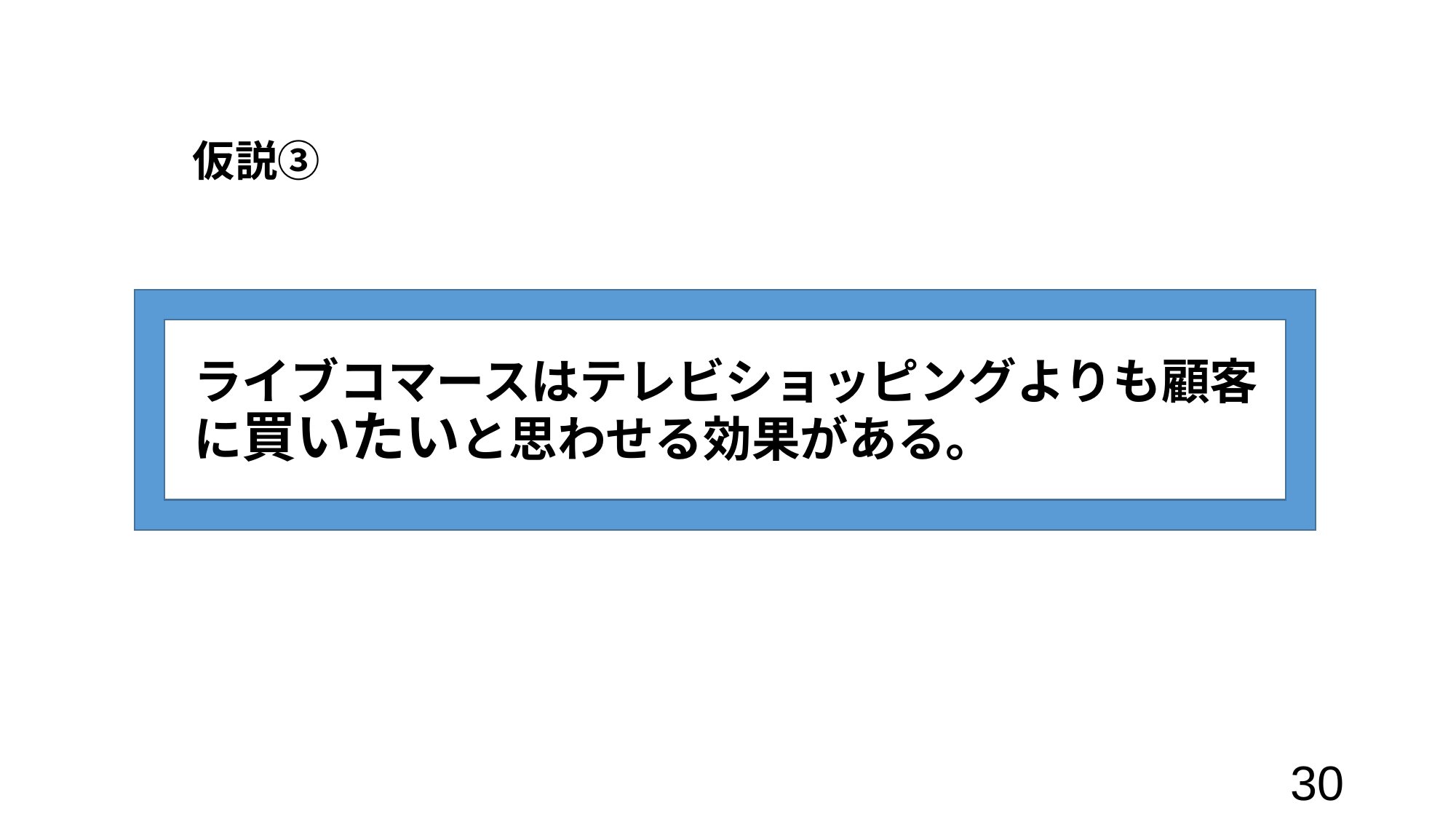

# 仮説③

ライブコマースはテレビショッピングよりも顧客に買いたいと思わせる効果がある。
30